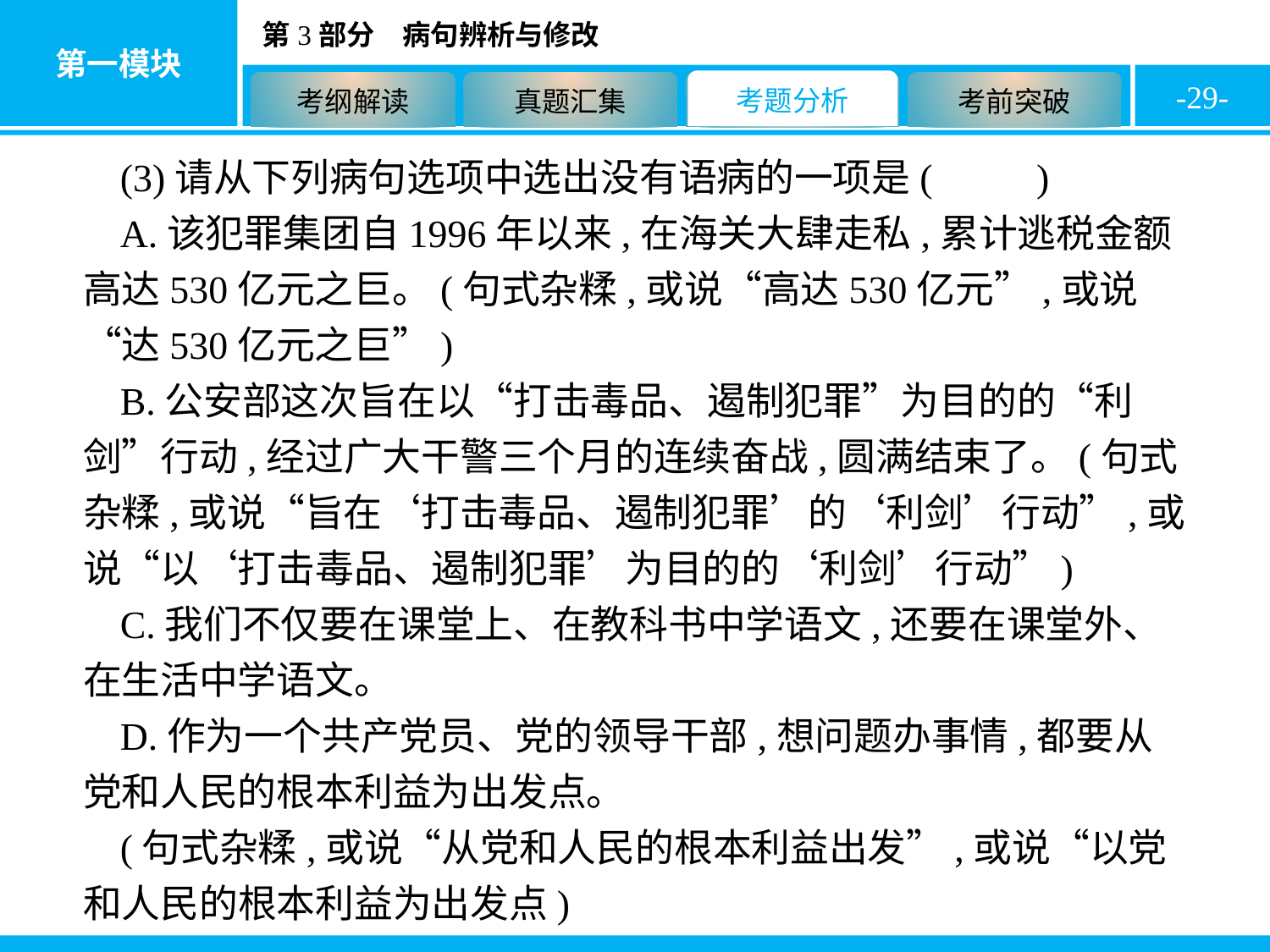

-29-
(3)请从下列病句选项中选出没有语病的一项是(    C    )
A.该犯罪集团自1996年以来,在海关大肆走私,累计逃税金额高达530亿元之巨。(句式杂糅,或说“高达530亿元”,或说“达530亿元之巨”)
B.公安部这次旨在以“打击毒品、遏制犯罪”为目的的“利剑”行动,经过广大干警三个月的连续奋战,圆满结束了。(句式杂糅,或说“旨在‘打击毒品、遏制犯罪’的‘利剑’行动”,或说“以‘打击毒品、遏制犯罪’为目的的‘利剑’行动”)
C.我们不仅要在课堂上、在教科书中学语文,还要在课堂外、在生活中学语文。
D.作为一个共产党员、党的领导干部,想问题办事情,都要从党和人民的根本利益为出发点。
(句式杂糅,或说“从党和人民的根本利益出发”,或说“以党和人民的根本利益为出发点)